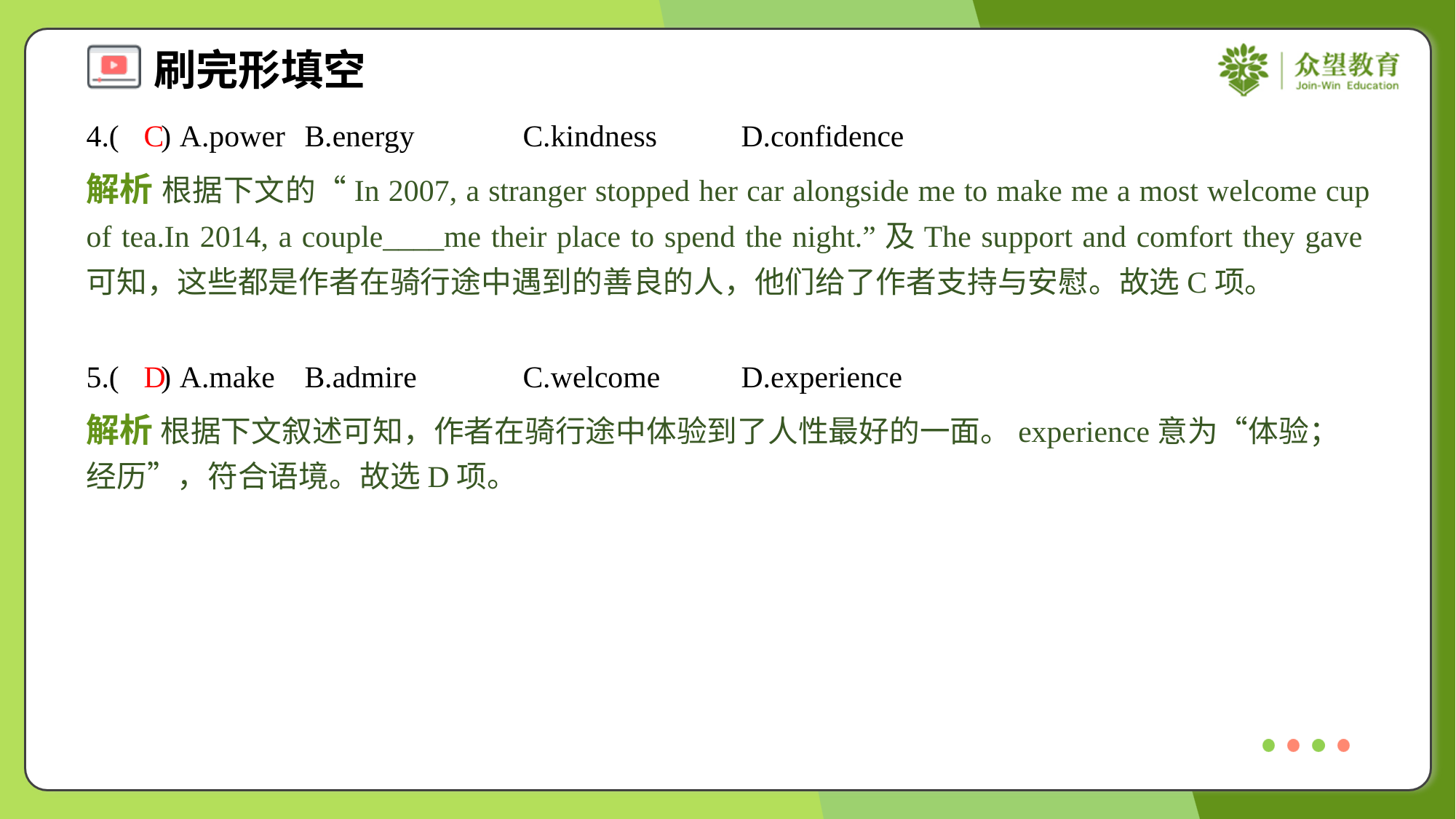

4.(     ) A.power	B.energy	C.kindness	D.confidence
C
解析 根据下文的“In 2007, a stranger stopped her car alongside me to make me a most welcome cup of tea.In 2014, a couple____me their place to spend the night.”及The support and comfort they gave可知，这些都是作者在骑行途中遇到的善良的人，他们给了作者支持与安慰。故选C项。
5.(     ) A.make	B.admire	C.welcome	D.experience
D
解析 根据下文叙述可知，作者在骑行途中体验到了人性最好的一面。experience意为“体验；经历”，符合语境。故选D项。